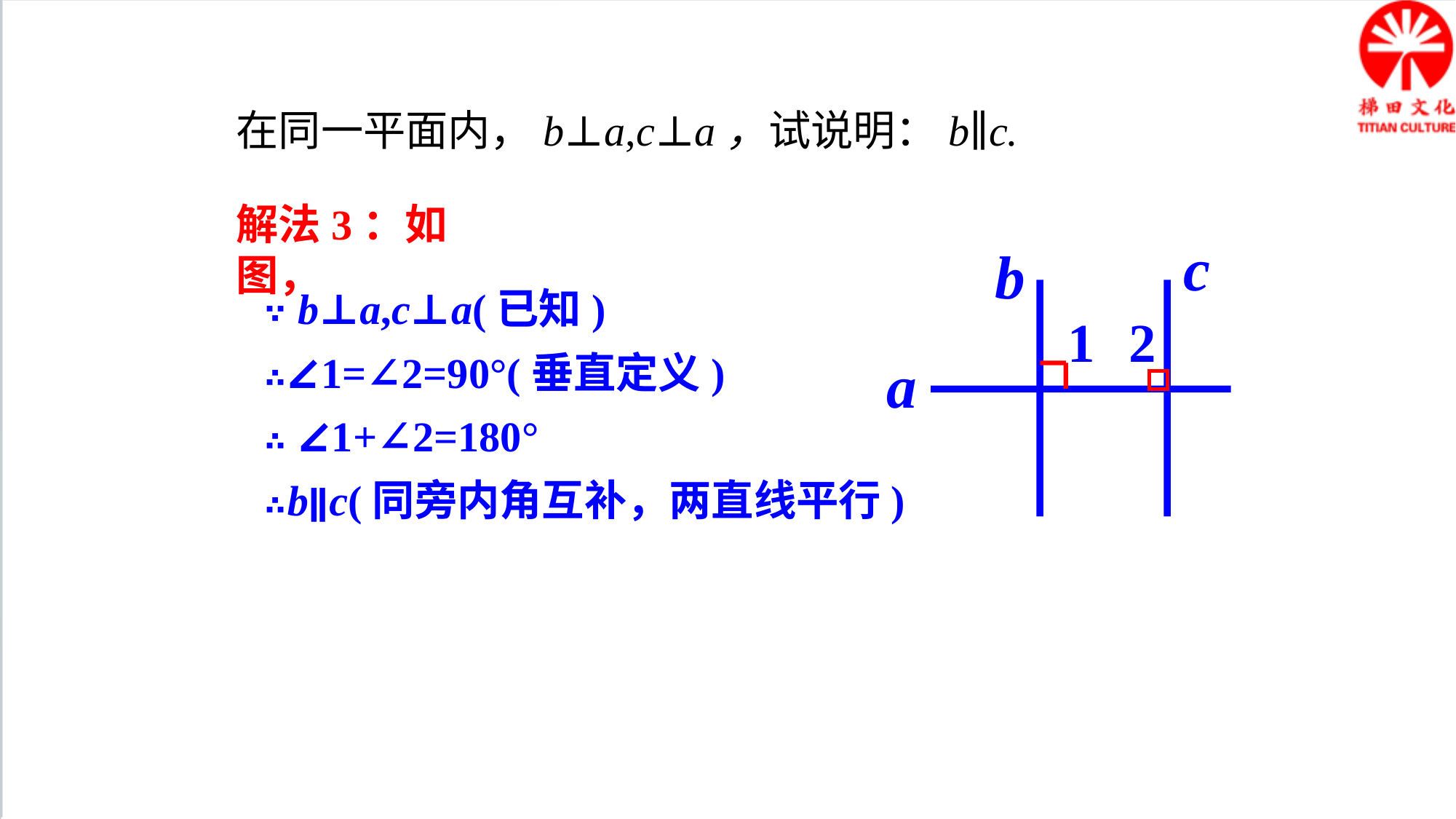

在同一平面内，b⊥a,c⊥a，试说明：b∥c.
解法3：如图，
c
b
∵ b⊥a,c⊥a(已知)
∴∠1=∠2=90°(垂直定义)
∴ ∠1+∠2=180°
∴b∥c(同旁内角互补，两直线平行)

1
2
a